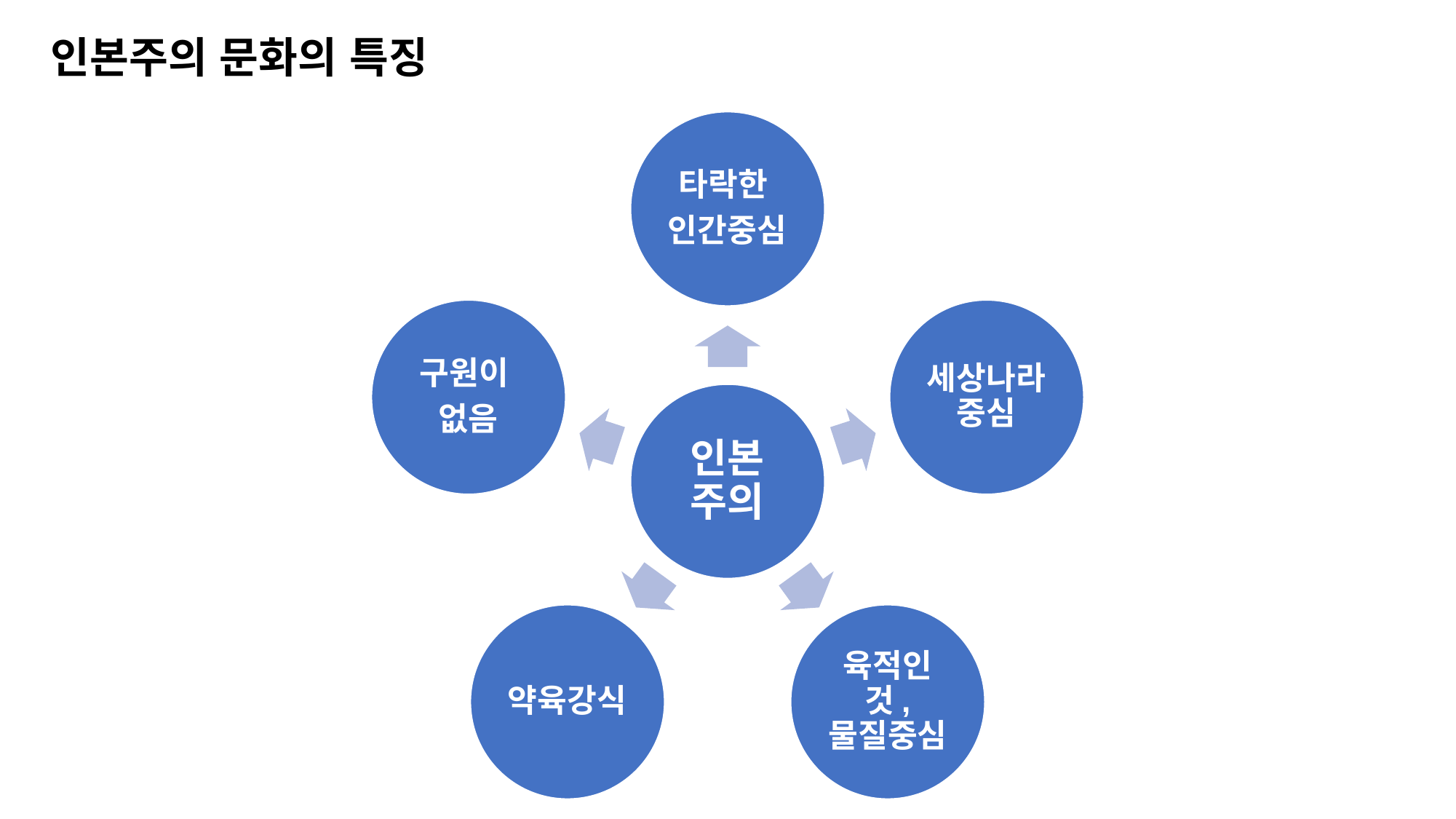

인본주의 문화의 특징
타락한
인간중심

구원이
없음

세상나라중심

인본
주의

약육강식

육적인것, 물질중심